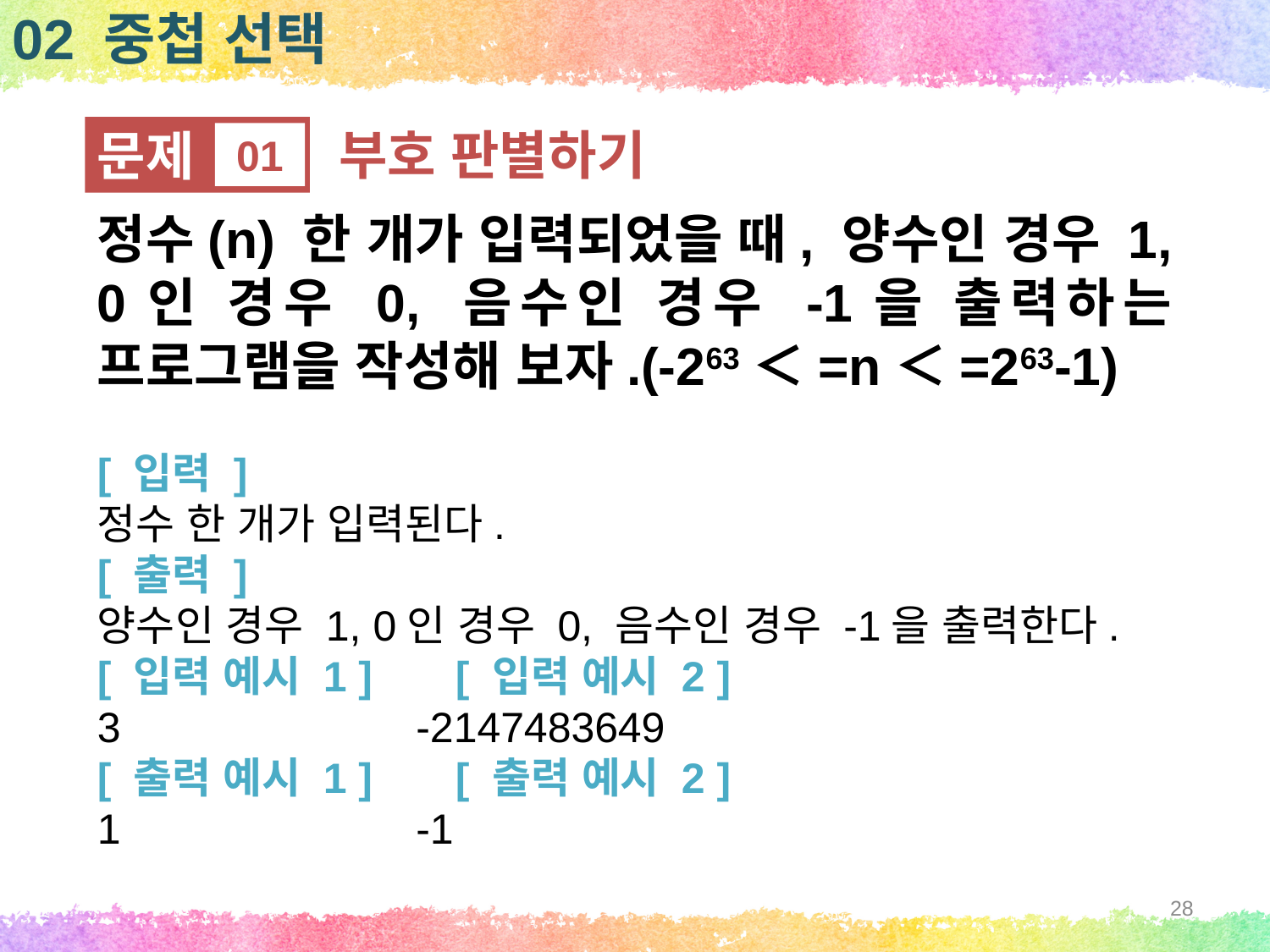

02 중첩 선택
문제
01
부호 판별하기
정수(n) 한 개가 입력되었을 때, 양수인 경우 1, 0인 경우 0, 음수인 경우 -1을 출력하는 프로그램을 작성해 보자.(-263＜=n＜=263-1)

[ 입력 ]
정수 한 개가 입력된다.
[ 출력 ]
양수인 경우 1, 0인 경우 0, 음수인 경우 -1을 출력한다.
[ 입력 예시 1 ]       [ 입력 예시 2 ]
3                         -2147483649
[ 출력 예시 1 ]       [ 출력 예시 2 ]
1                         -1
28